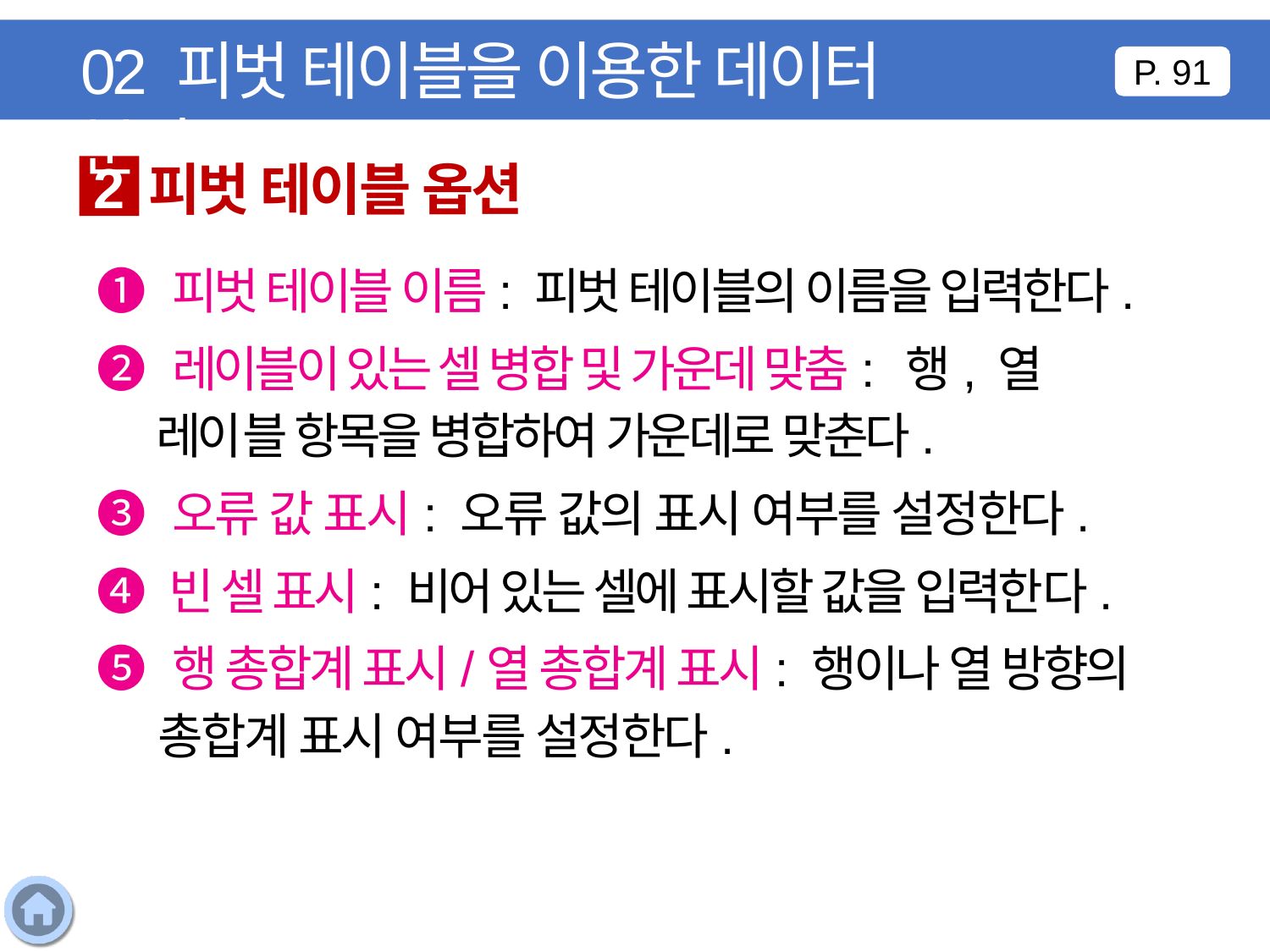

02 피벗 테이블을 이용한 데이터 분석
P. 91
피벗 테이블 옵션
2
❶ 피벗 테이블 이름: 피벗 테이블의 이름을 입력한다.
❷ 레이블이 있는 셀 병합 및 가운데 맞춤:  행, 열 레이블 항목을 병합하여 가운데로 맞춘다.
❸ 오류 값 표시: 오류 값의 표시 여부를 설정한다.
❹ 빈 셀 표시: 비어 있는 셀에 표시할 값을 입력한다.
❺ 행 총합계 표시/열 총합계 표시: 행이나 열 방향의 총합계 표시 여부를 설정한다.